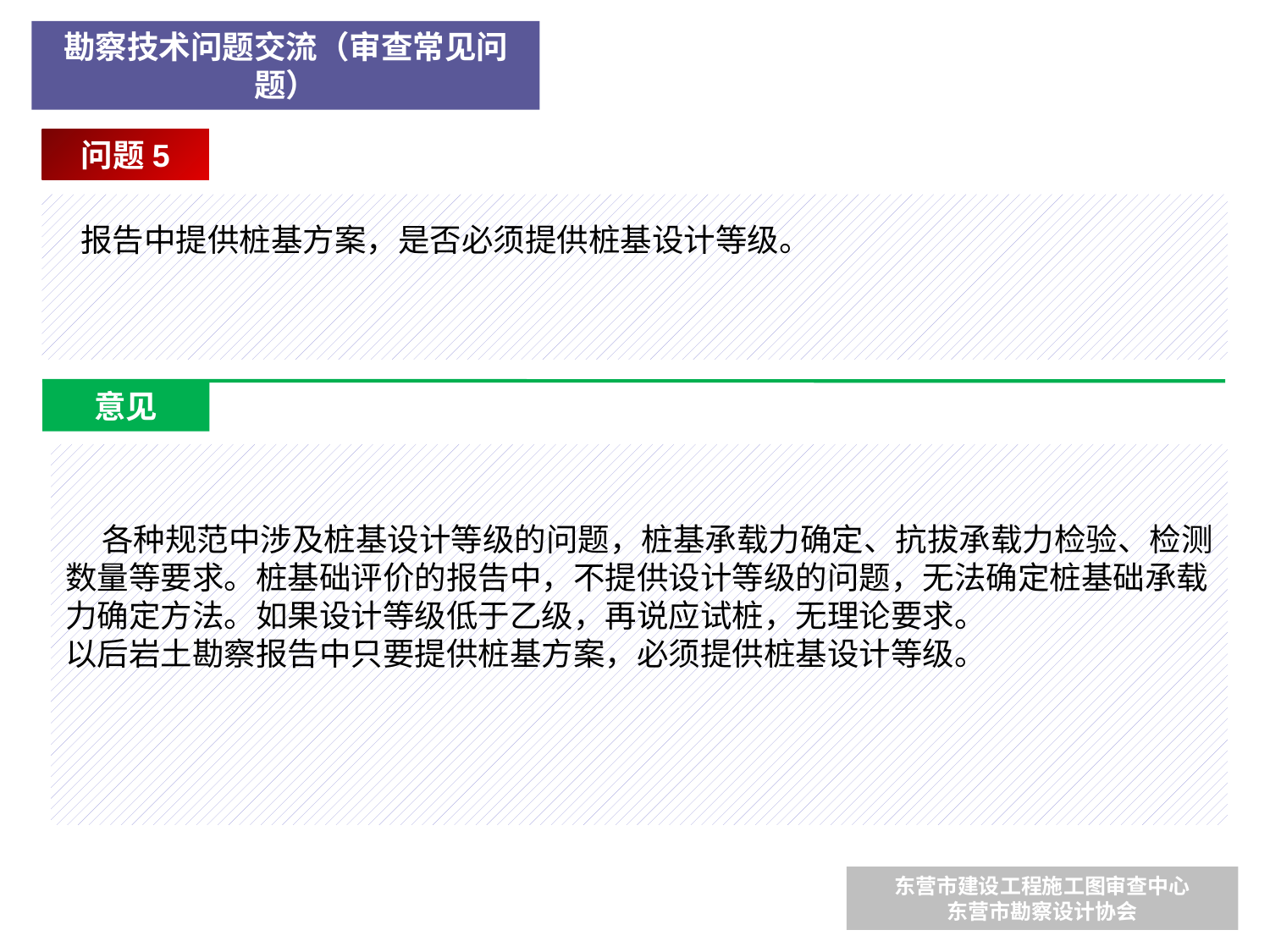

勘察技术问题交流（审查常见问题）
问题5

    报告中提供桩基方案，是否必须提供桩基设计等级。
意见

    各种规范中涉及桩基设计等级的问题，桩基承载力确定、抗拔承载力检验、检测数量等要求。桩基础评价的报告中，不提供设计等级的问题，无法确定桩基础承载力确定方法。如果设计等级低于乙级，再说应试桩，无理论要求。
以后岩土勘察报告中只要提供桩基方案，必须提供桩基设计等级。

东营市建设工程施工图审查中心
东营市勘察设计协会